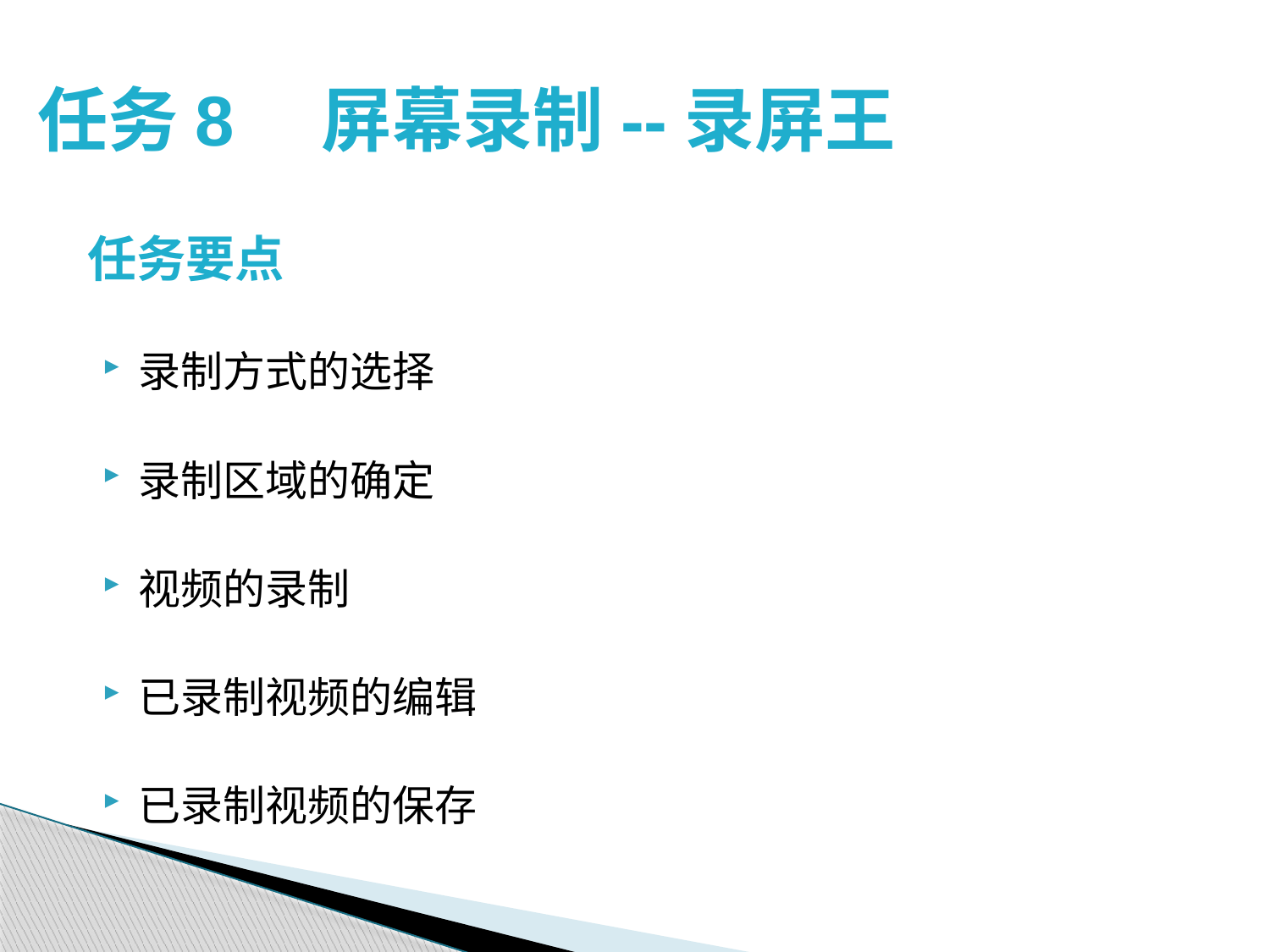

# 任务8　屏幕录制--录屏王
任务要点
录制方式的选择
录制区域的确定
视频的录制
已录制视频的编辑
已录制视频的保存